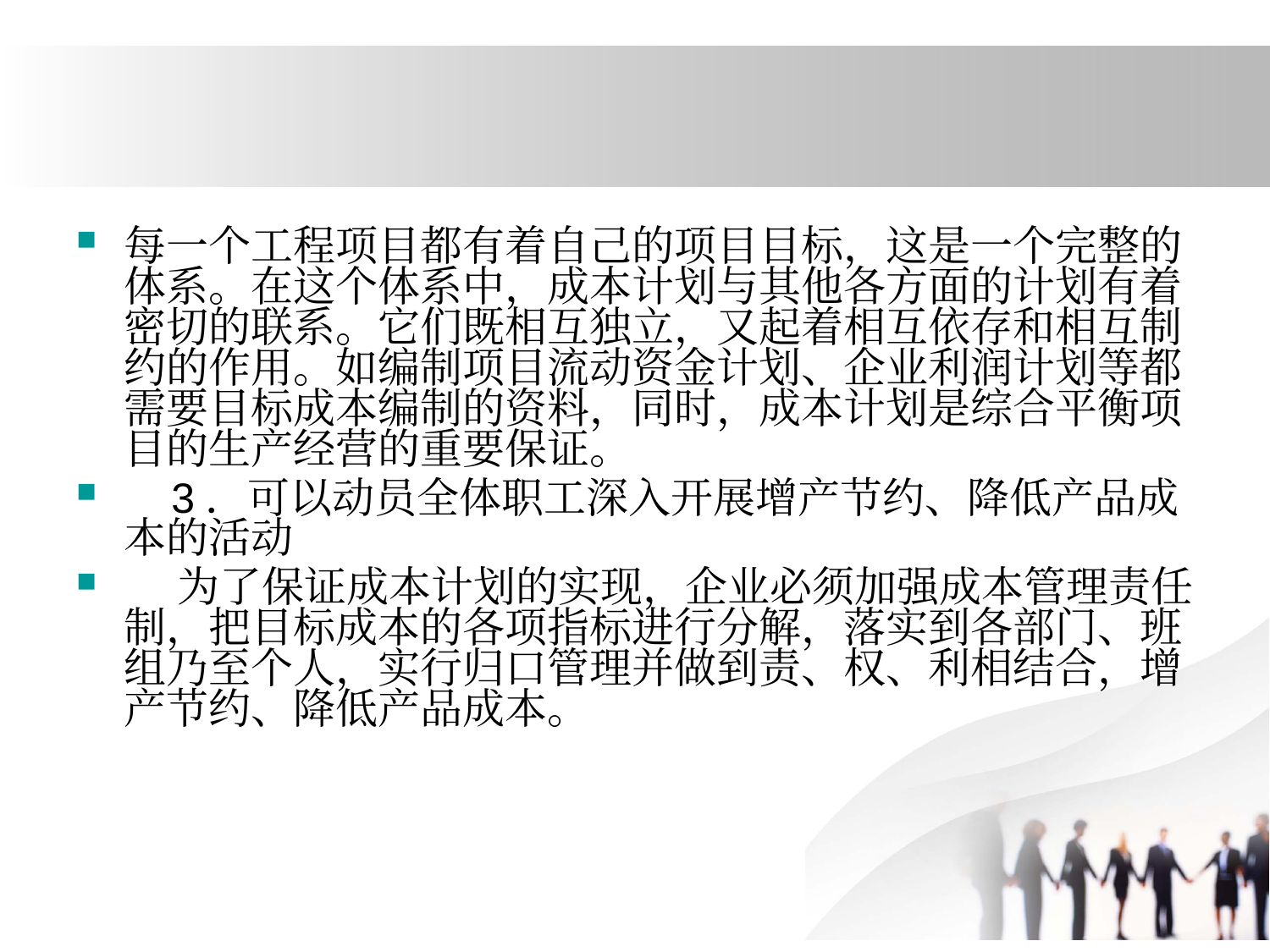

#
每一个工程项目都有着自己的项目目标，这是一个完整的体系。在这个体系中，成本计划与其他各方面的计划有着密切的联系。它们既相互独立，又起着相互依存和相互制约的作用。如编制项目流动资金计划、企业利润计划等都需要目标成本编制的资料，同时，成本计划是综合平衡项目的生产经营的重要保证。
    3．可以动员全体职工深入开展增产节约、降低产品成本的活动
    为了保证成本计划的实现，企业必须加强成本管理责任制，把目标成本的各项指标进行分解，落实到各部门、班组乃至个人，实行归口管理并做到责、权、利相结合，增产节约、降低产品成本。